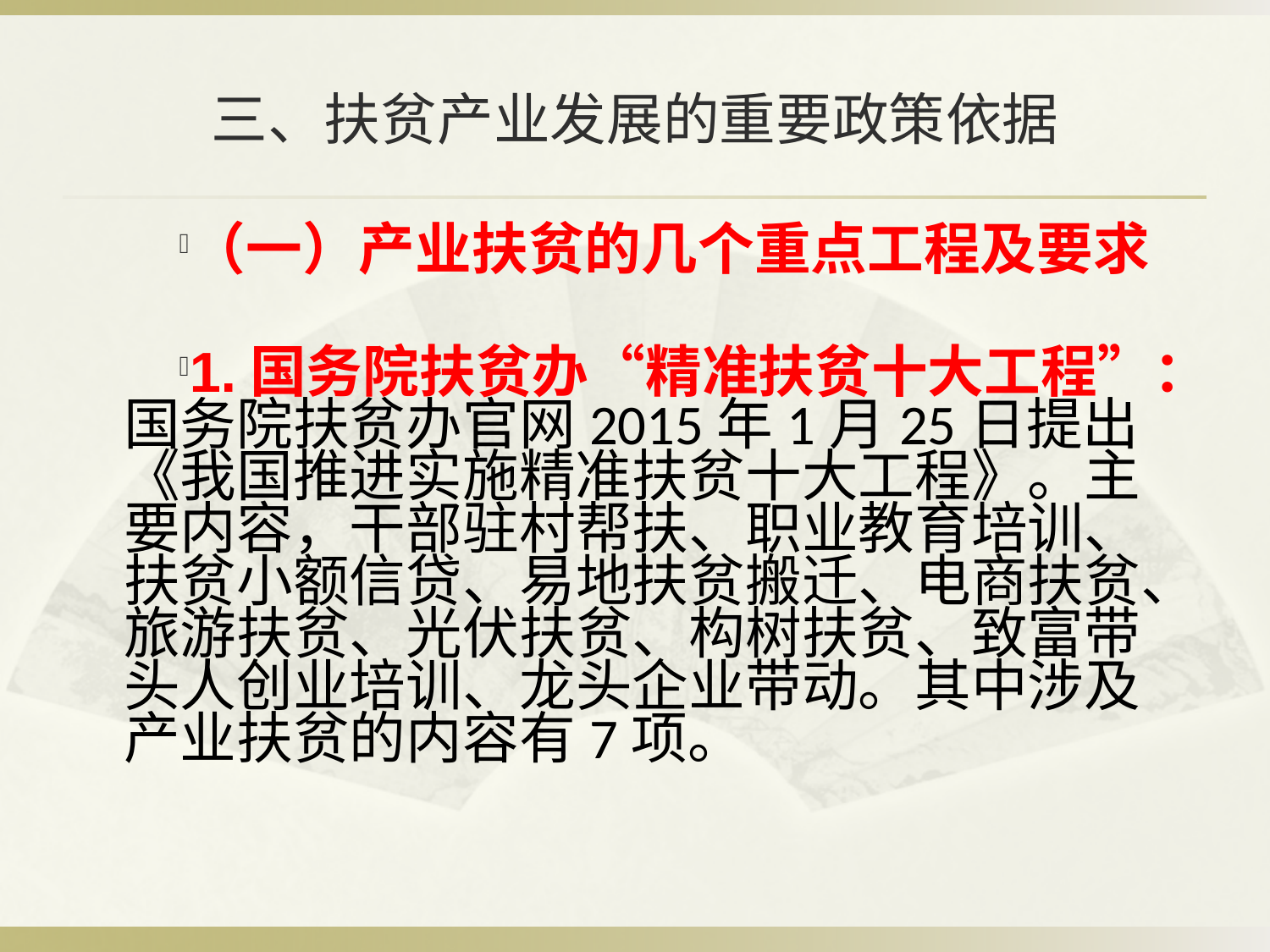

# 三、扶贫产业发展的重要政策依据
（一）产业扶贫的几个重点工程及要求

1.国务院扶贫办“精准扶贫十大工程”：国务院扶贫办官网2015年1月25日提出《我国推进实施精准扶贫十大工程》。主要内容，干部驻村帮扶、职业教育培训、扶贫小额信贷、易地扶贫搬迁、电商扶贫、旅游扶贫、光伏扶贫、构树扶贫、致富带头人创业培训、龙头企业带动。其中涉及产业扶贫的内容有7项。